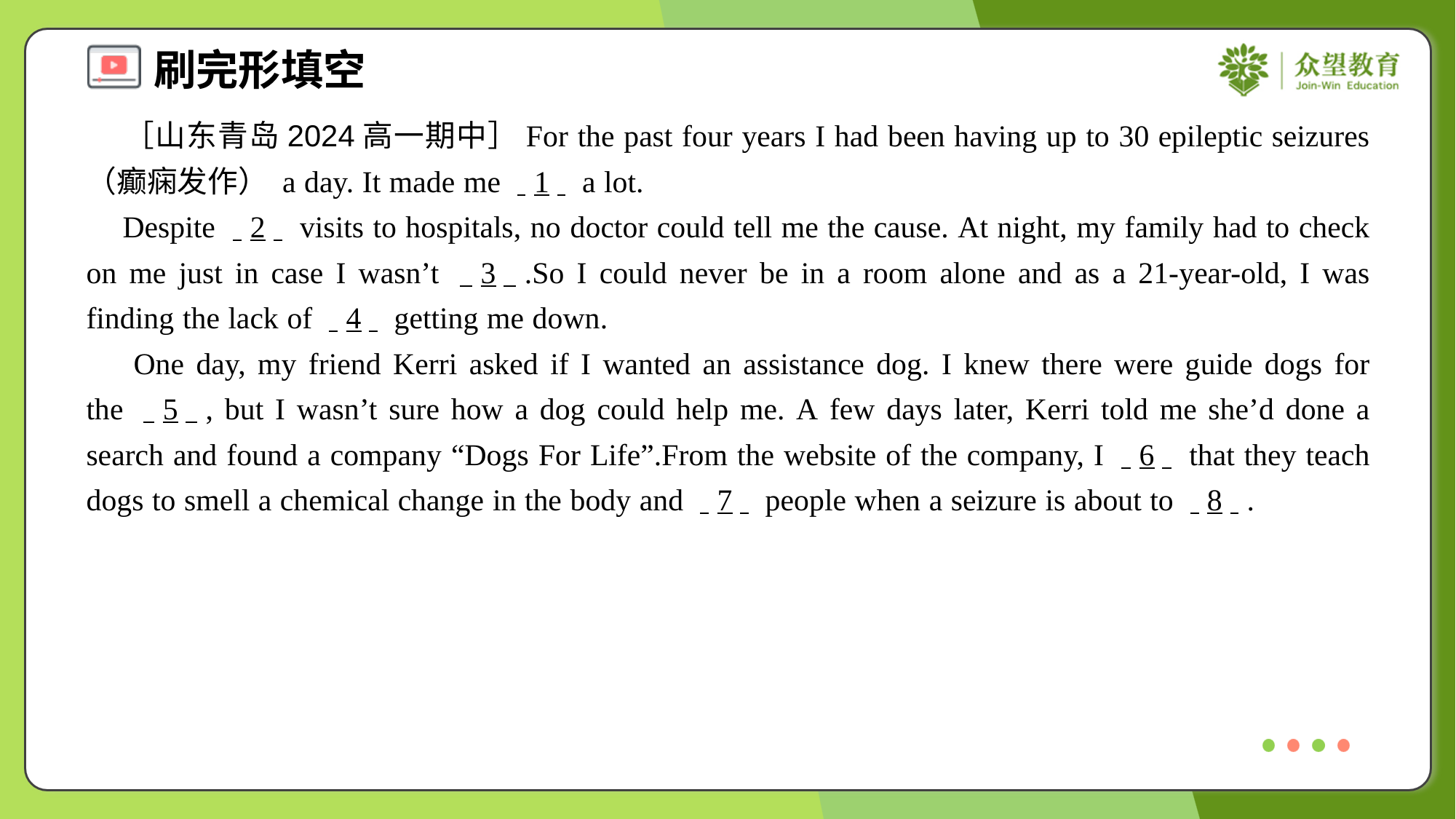

［山东青岛2024高一期中］For the past four years I had been having up to 30 epileptic seizures （癫痫发作） a day. It made me . .1. . a lot.
    Despite . .2. . visits to hospitals, no doctor could tell me the cause. At night, my family had to check on me just in case I wasn’t . .3. ..So I could never be in a room alone and as a 21-year-old, I was finding the lack of . .4. . getting me down.
    One day, my friend Kerri asked if I wanted an assistance dog. I knew there were guide dogs for the . .5. ., but I wasn’t sure how a dog could help me. A few days later, Kerri told me she’d done a search and found a company “Dogs For Life”.From the website of the company, I . .6. . that they teach dogs to smell a chemical change in the body and . .7. . people when a seizure is about to . .8. ..